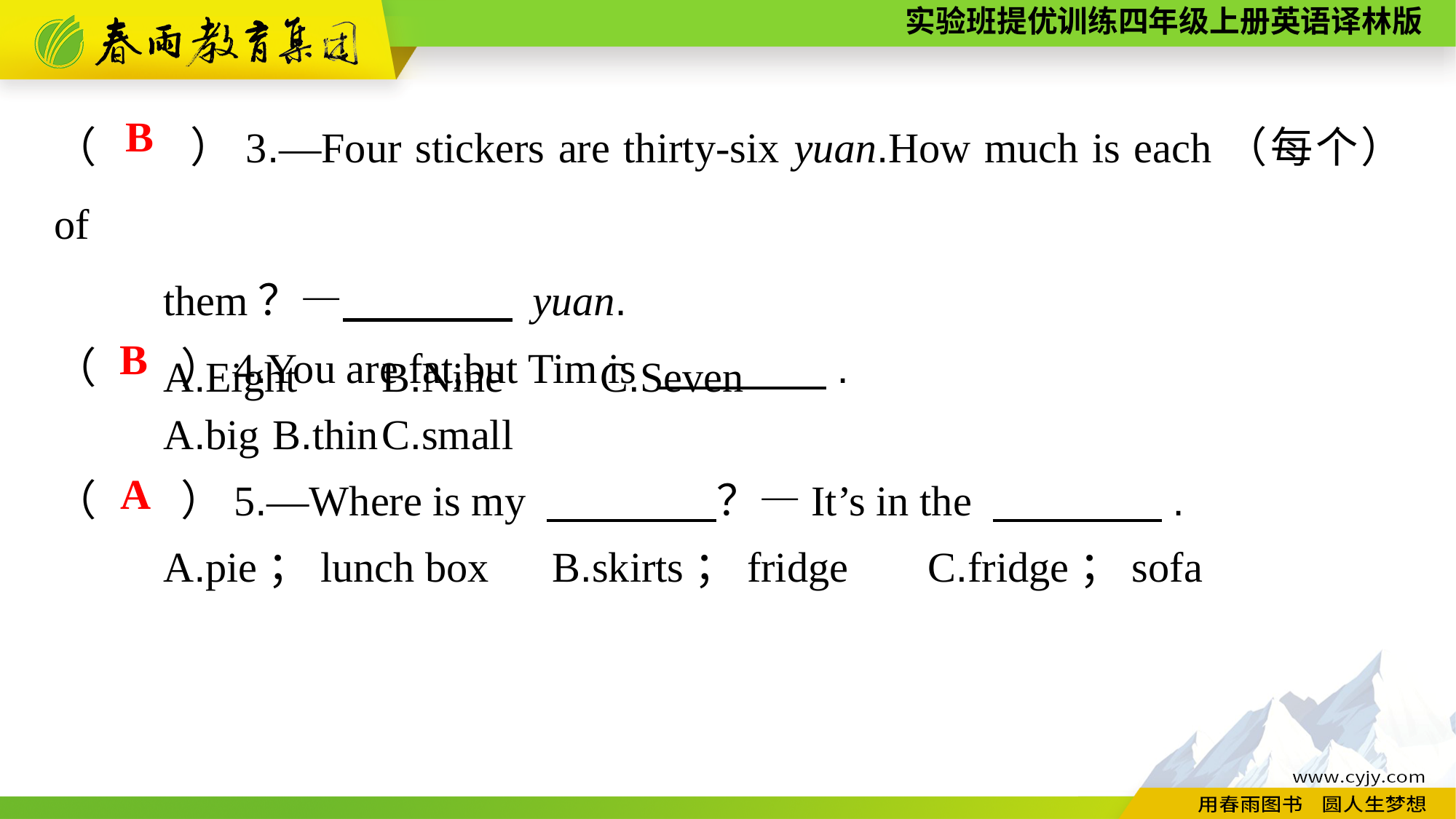

（　　）3.—Four stickers are thirty-six yuan.How much is each（每个） of
	them？—　　　　 yuan.
	A.Eight	B.Nine	C.Seven

B
（　　）4.You are fat,but Tim is 　　　　.
	A.big	B.thin	C.small
（　　）5.—Where is my 　　　　？—It’s in the 　　　　.
	A.pie；lunch box　B.skirts；fridge	C.fridge；sofa
B
A